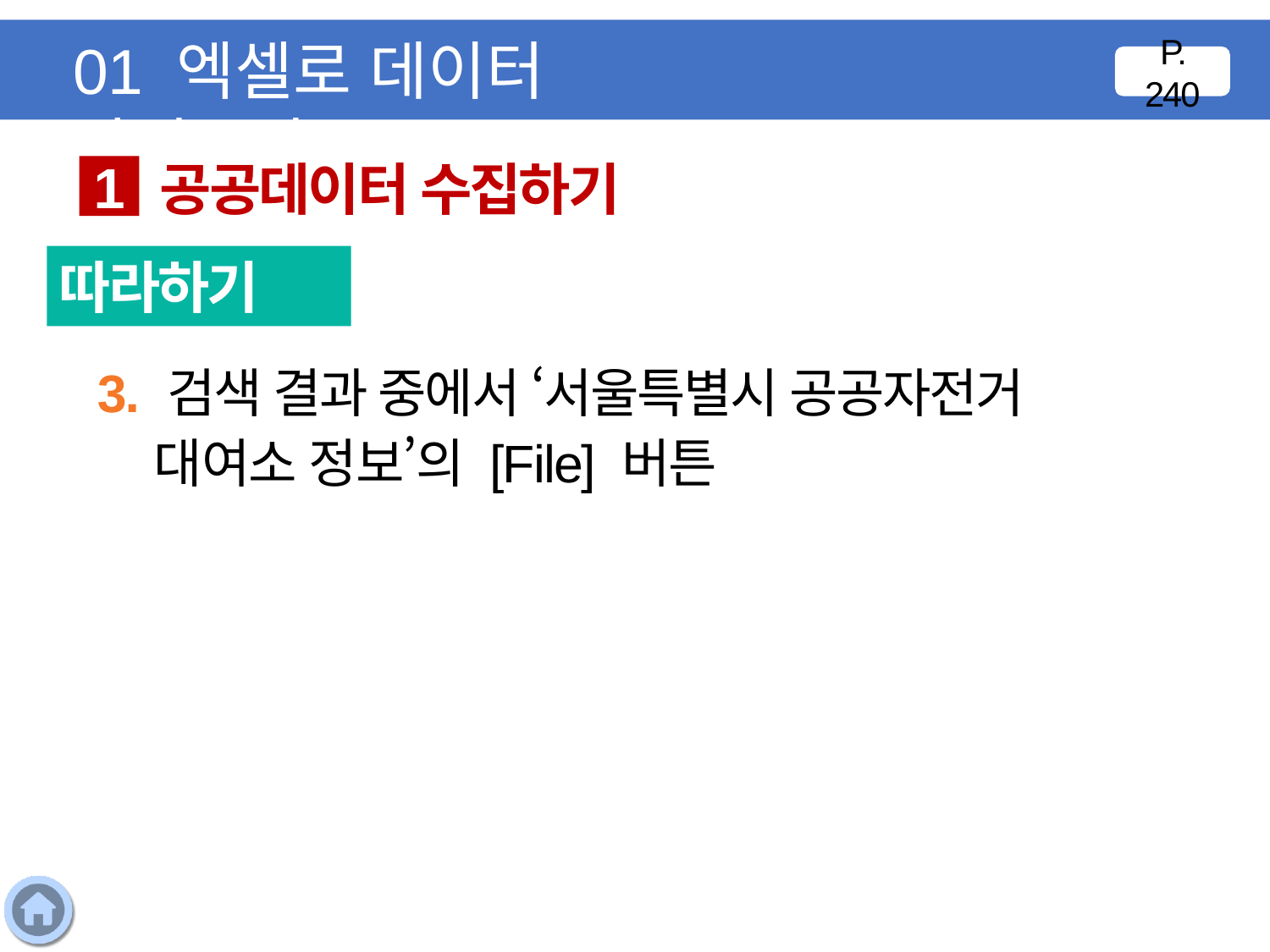

01 엑셀로 데이터 가져오기
P. 240
공공데이터 수집하기
1
따라하기
3. 검색 결과 중에서 ‘서울특별시 공공자전거 대여소 정보’의 [File] 버튼